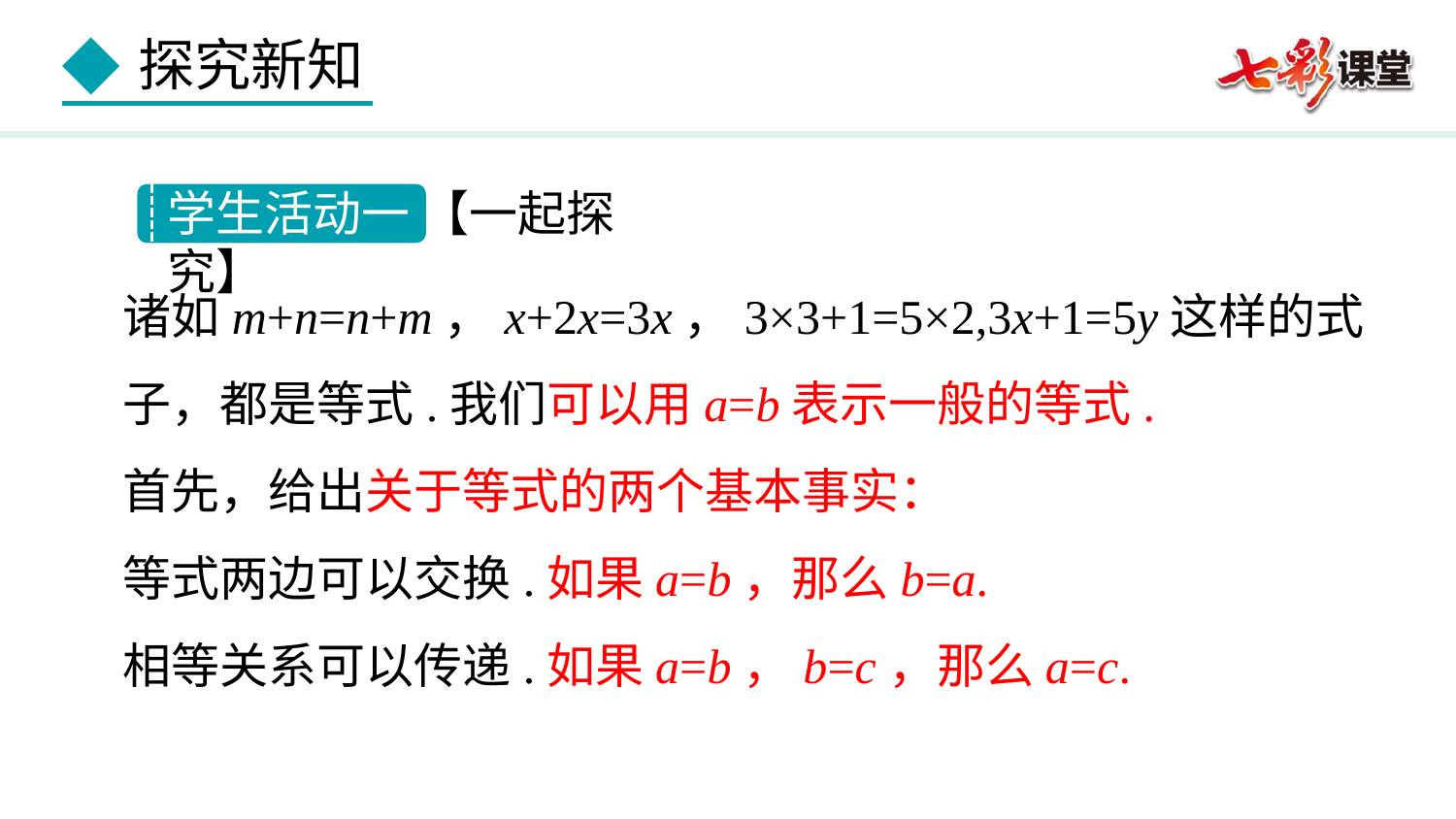

学生活动一 【一起探究】

诸如m+n=n+m，x+2x=3x，3×3+1=5×2,3x+1=5y这样的式子，都是等式.我们可以用a=b表示一般的等式.
首先，给出关于等式的两个基本事实：
等式两边可以交换.如果a=b，那么b=a.
相等关系可以传递.如果a=b，b=c，那么a=c.